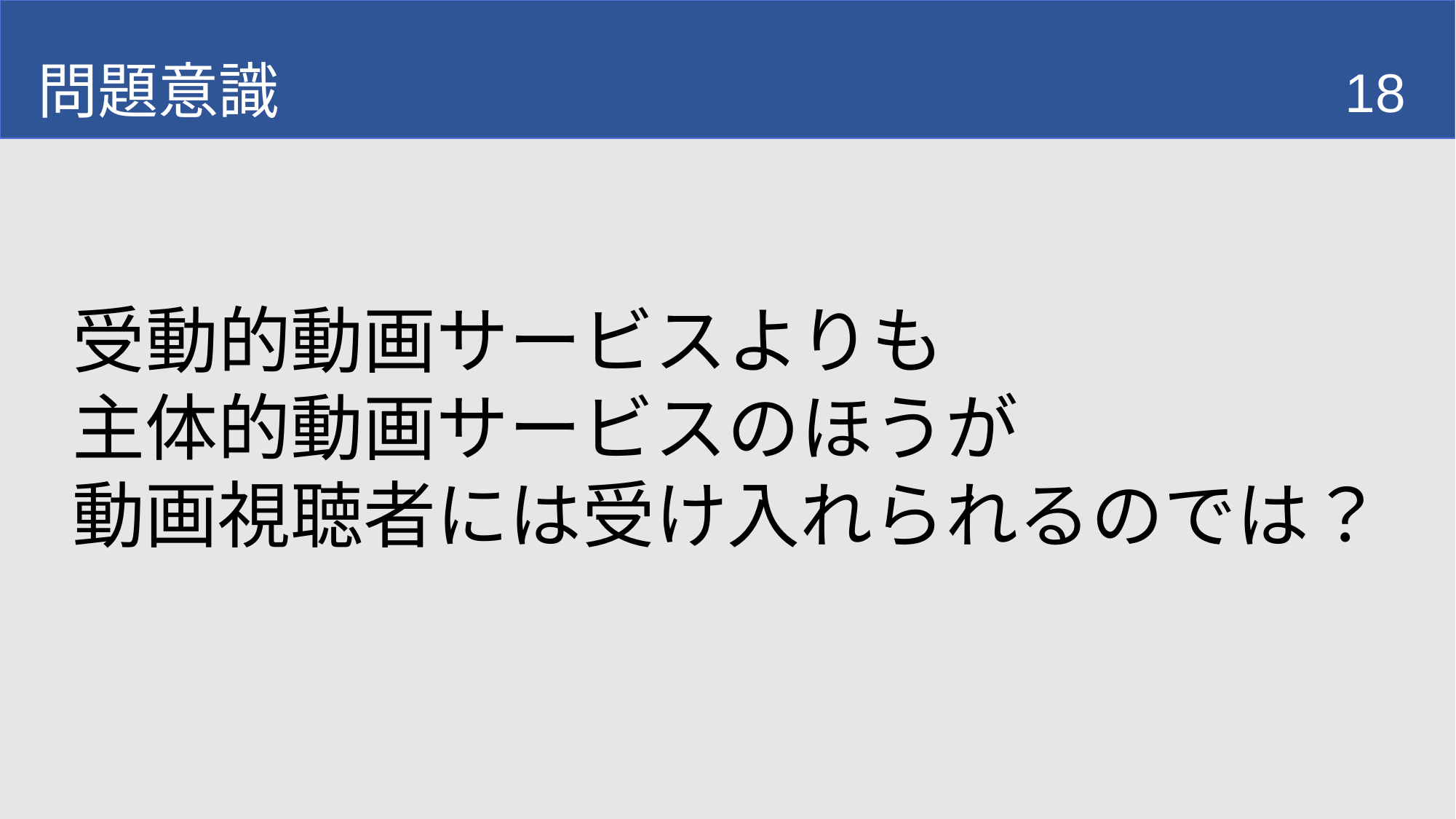

問題意識
18
受動的動画サービスよりも
主体的動画サービスのほうが
動画視聴者には受け入れられるのでは？